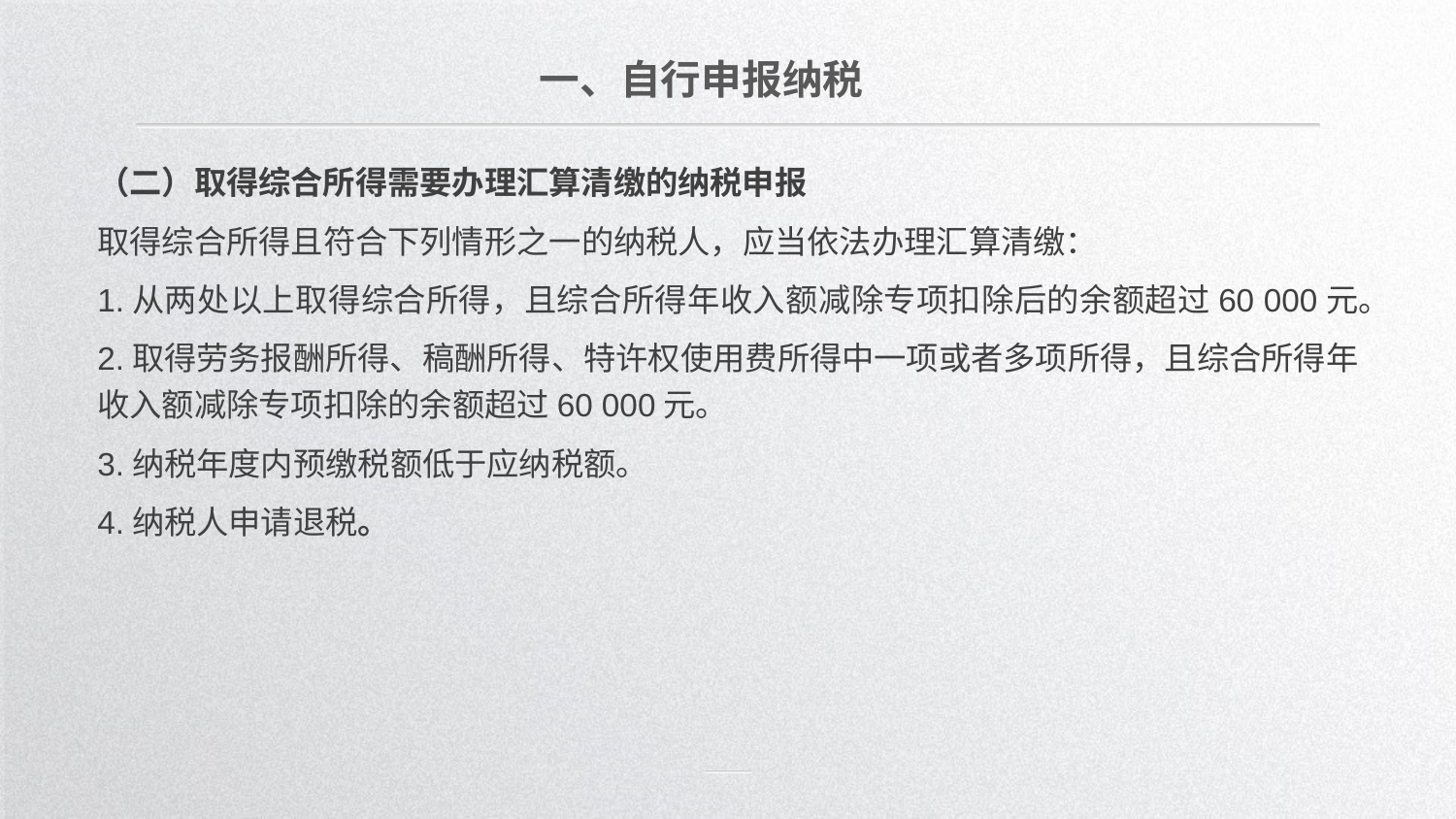

一、自行申报纳税
（二）取得综合所得需要办理汇算清缴的纳税申报
取得综合所得且符合下列情形之一的纳税人，应当依法办理汇算清缴：
1.从两处以上取得综合所得，且综合所得年收入额减除专项扣除后的余额超过60 000元。
2.取得劳务报酬所得、稿酬所得、特许权使用费所得中一项或者多项所得，且综合所得年收入额减除专项扣除的余额超过60 000元。
3.纳税年度内预缴税额低于应纳税额。
4.纳税人申请退税。